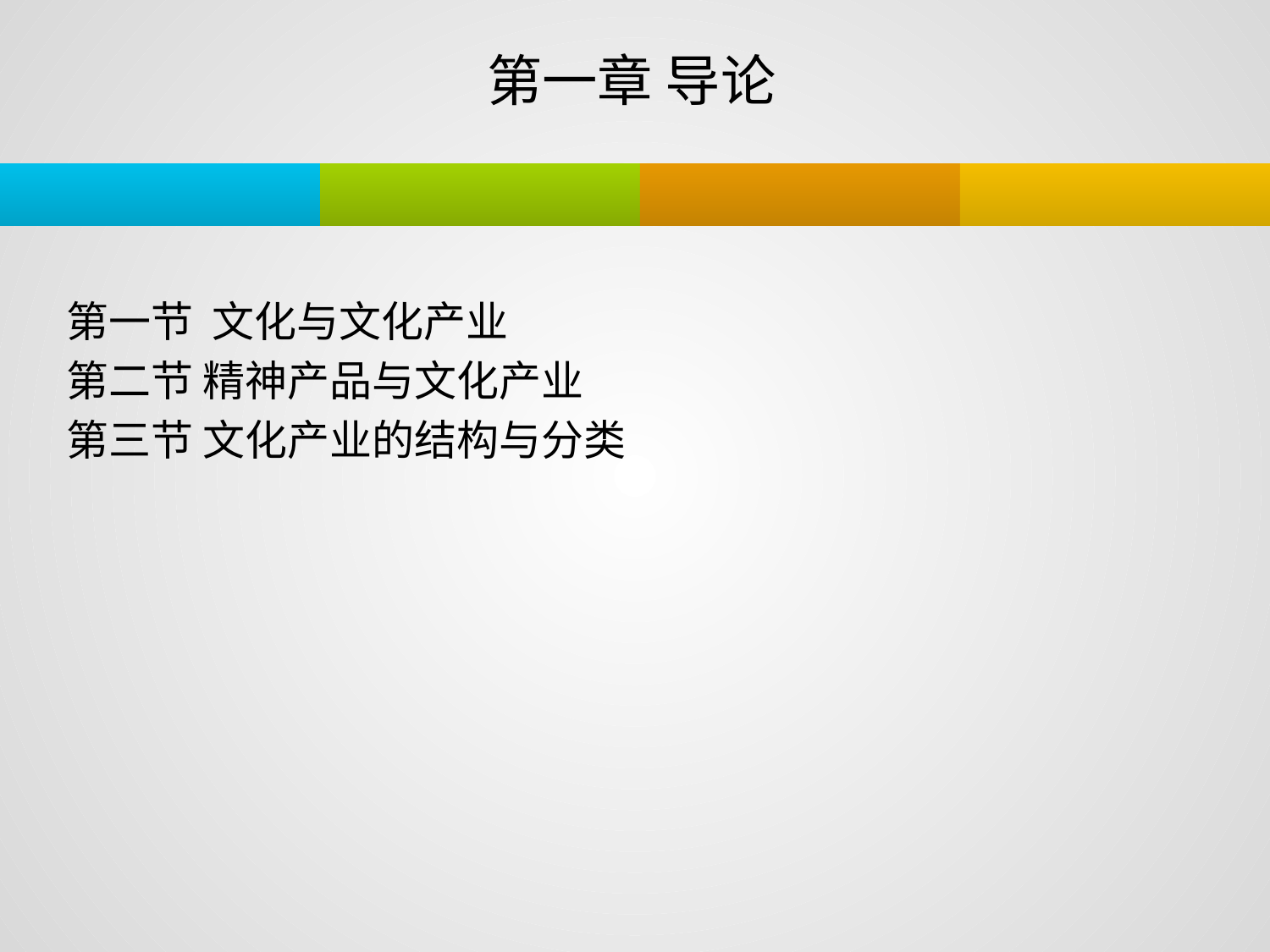

# 第一章 导论

第一节  文化与文化产业
第二节 精神产品与文化产业
第三节 文化产业的结构与分类